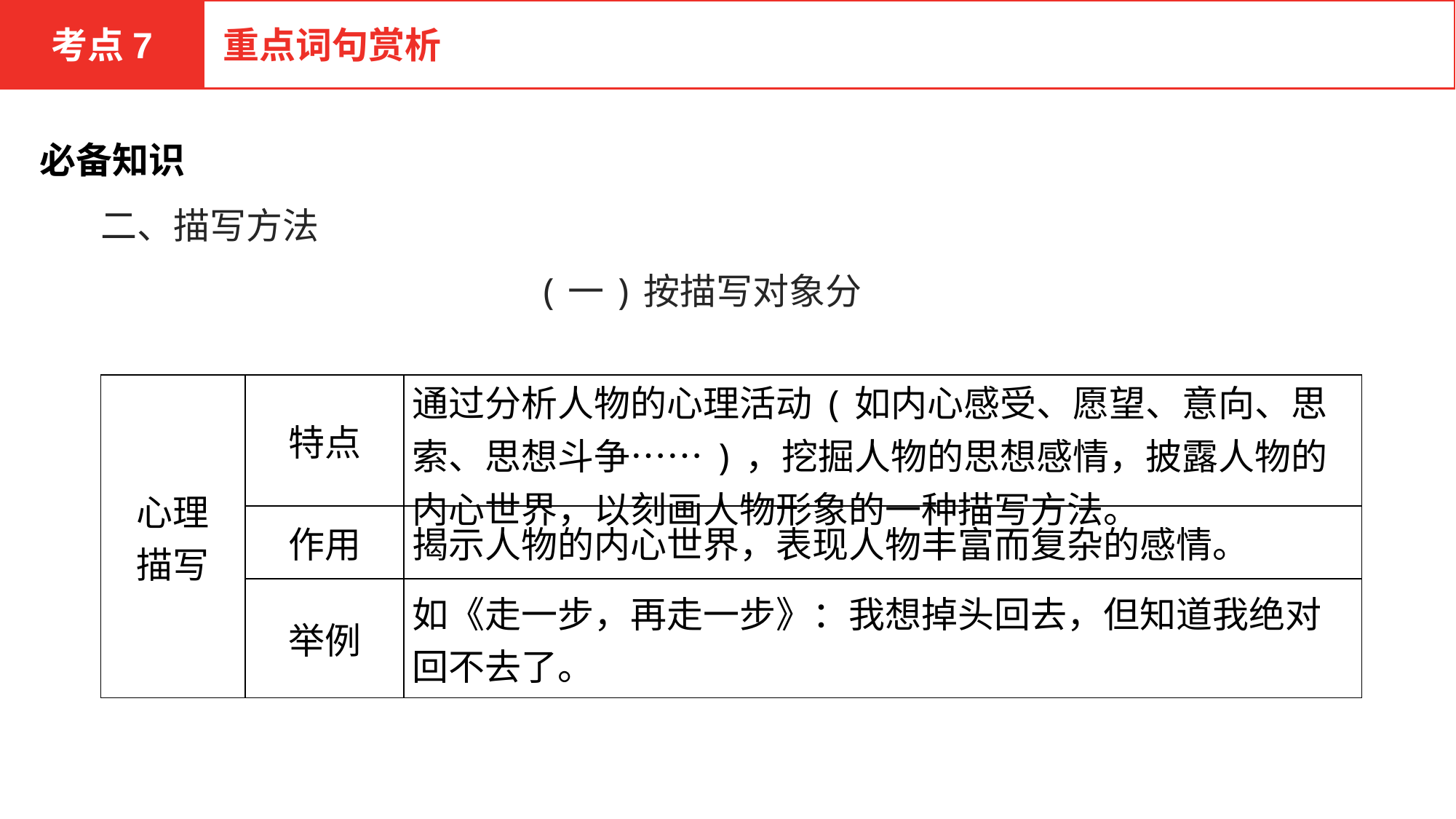

考点7
重点词句赏析
必备知识
二、描写方法
(一)按描写对象分

| 心理 描写 | 特点 | 通过分析人物的心理活动(如内心感受、愿望、意向、思索、思想斗争……)，挖掘人物的思想感情，披露人物的内心世界，以刻画人物形象的一种描写方法。 |
| --- | --- | --- |
|  | 作用 | 揭示人物的内心世界，表现人物丰富而复杂的感情。 |
|  | 举例 | 如《走一步，再走一步》：我想掉头回去，但知道我绝对回不去了。 |